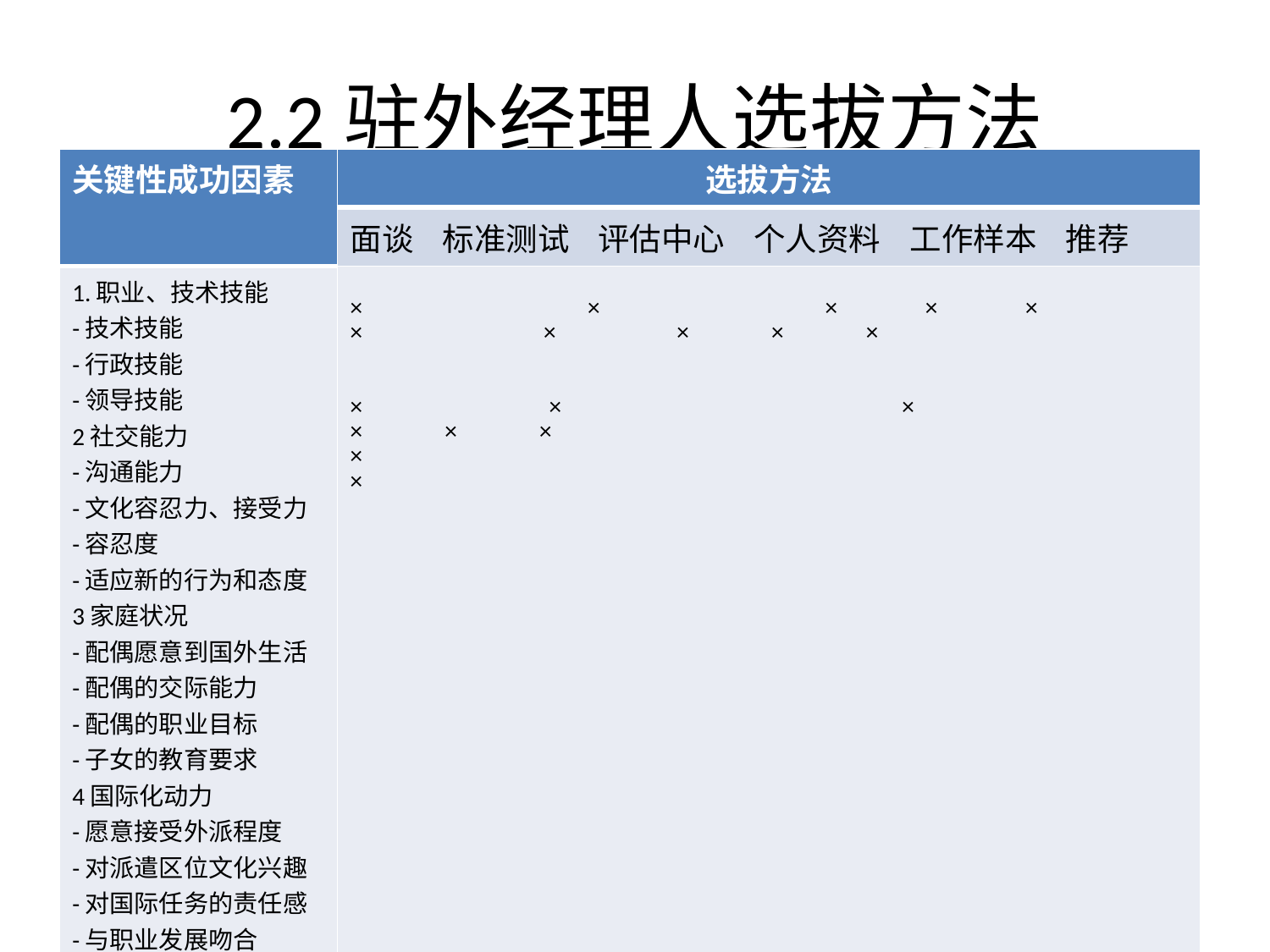

# 2.2驻外经理人选拔方法
| 关键性成功因素 | 选拔方法 |
| --- | --- |
|  | 面谈 标准测试 评估中心 个人资料 工作样本 推荐 |
| 1.职业、技术技能 -技术技能 -行政技能 -领导技能 2社交能力 -沟通能力 -文化容忍力、接受力 -容忍度 -适应新的行为和态度 3家庭状况 -配偶愿意到国外生活 -配偶的交际能力 -配偶的职业目标 -子女的教育要求 4国际化动力 -愿意接受外派程度 -对派遣区位文化兴趣 -对国际任务的责任感 -与职业发展吻合 5.语言技能 -运用当地语言能力 | × × × × × × × × × × × × × × × × × × |